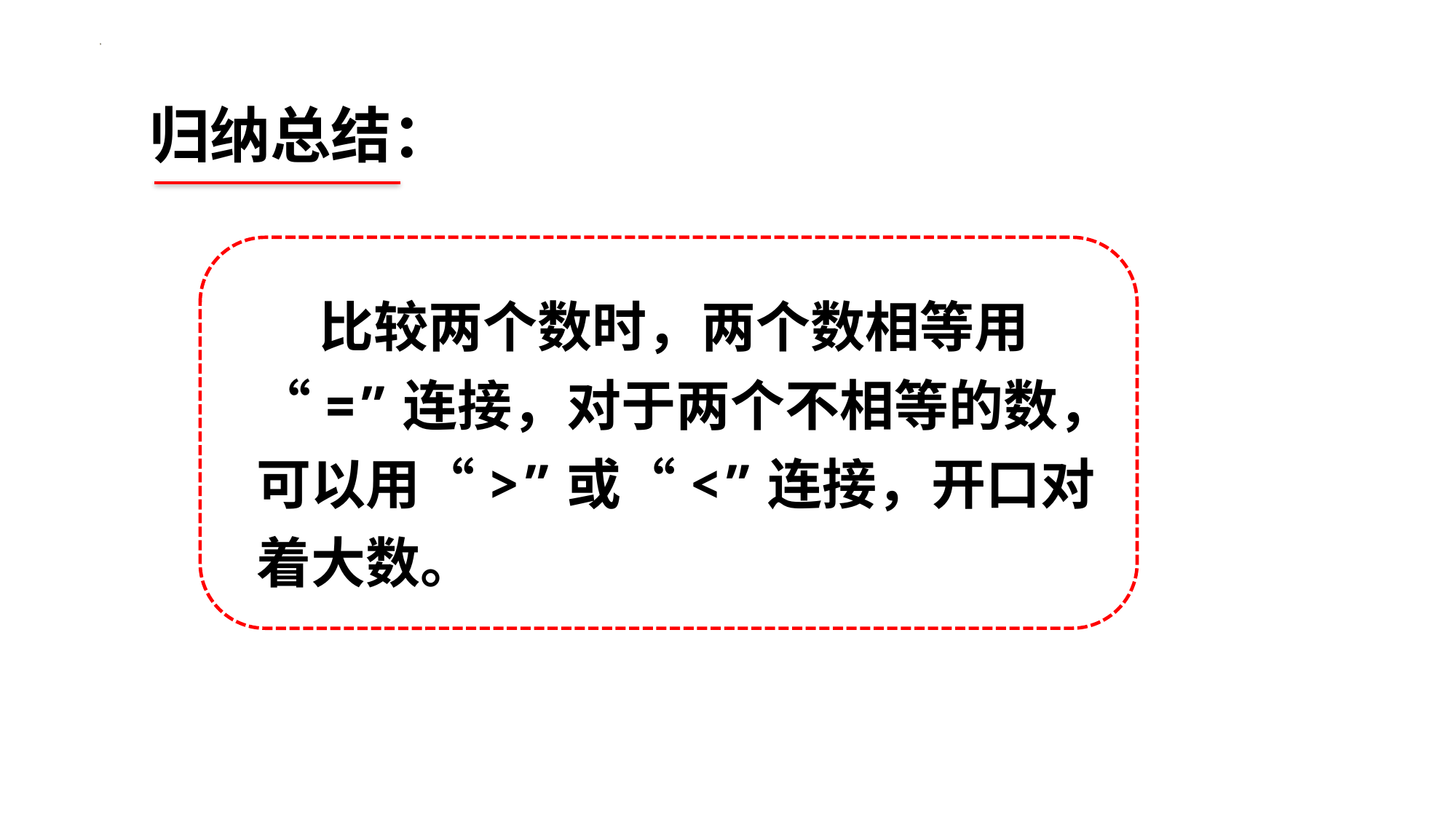

归纳总结：

    比较两个数时，两个数相等用“=”连接，对于两个不相等的数，可以用“>”或“<”连接，开口对着大数。